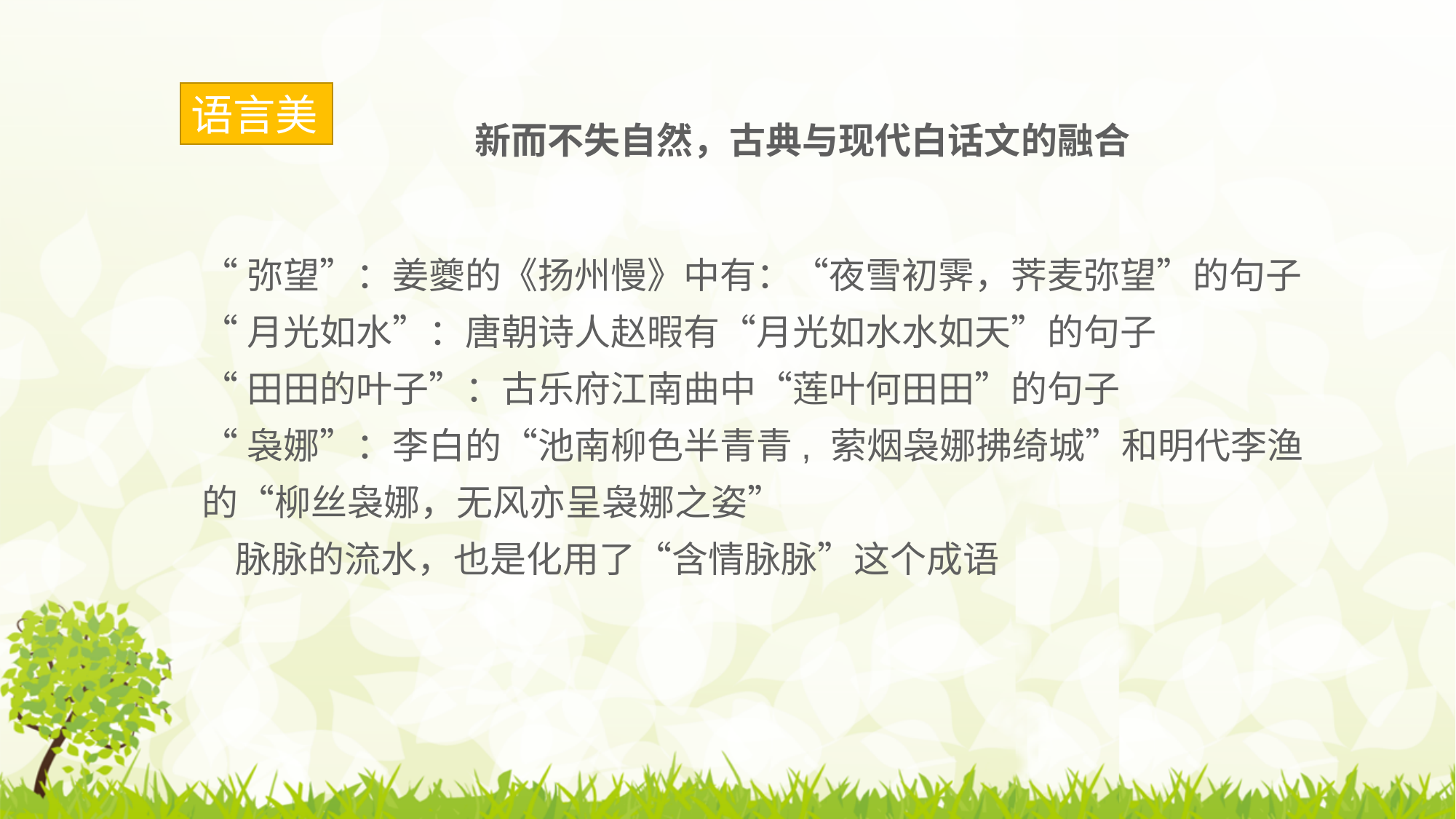

语言美
新而不失自然，古典与现代白话文的融合
“弥望”：姜夔的《扬州慢》中有：“夜雪初霁，荠麦弥望”的句子
“月光如水”：唐朝诗人赵暇有“月光如水水如天”的句子
“田田的叶子”：古乐府江南曲中“莲叶何田田”的句子
“袅娜”：李白的“池南柳色半青青, 萦烟袅娜拂绮城”和明代李渔的“柳丝袅娜，无风亦呈袅娜之姿”
   脉脉的流水，也是化用了“含情脉脉”这个成语